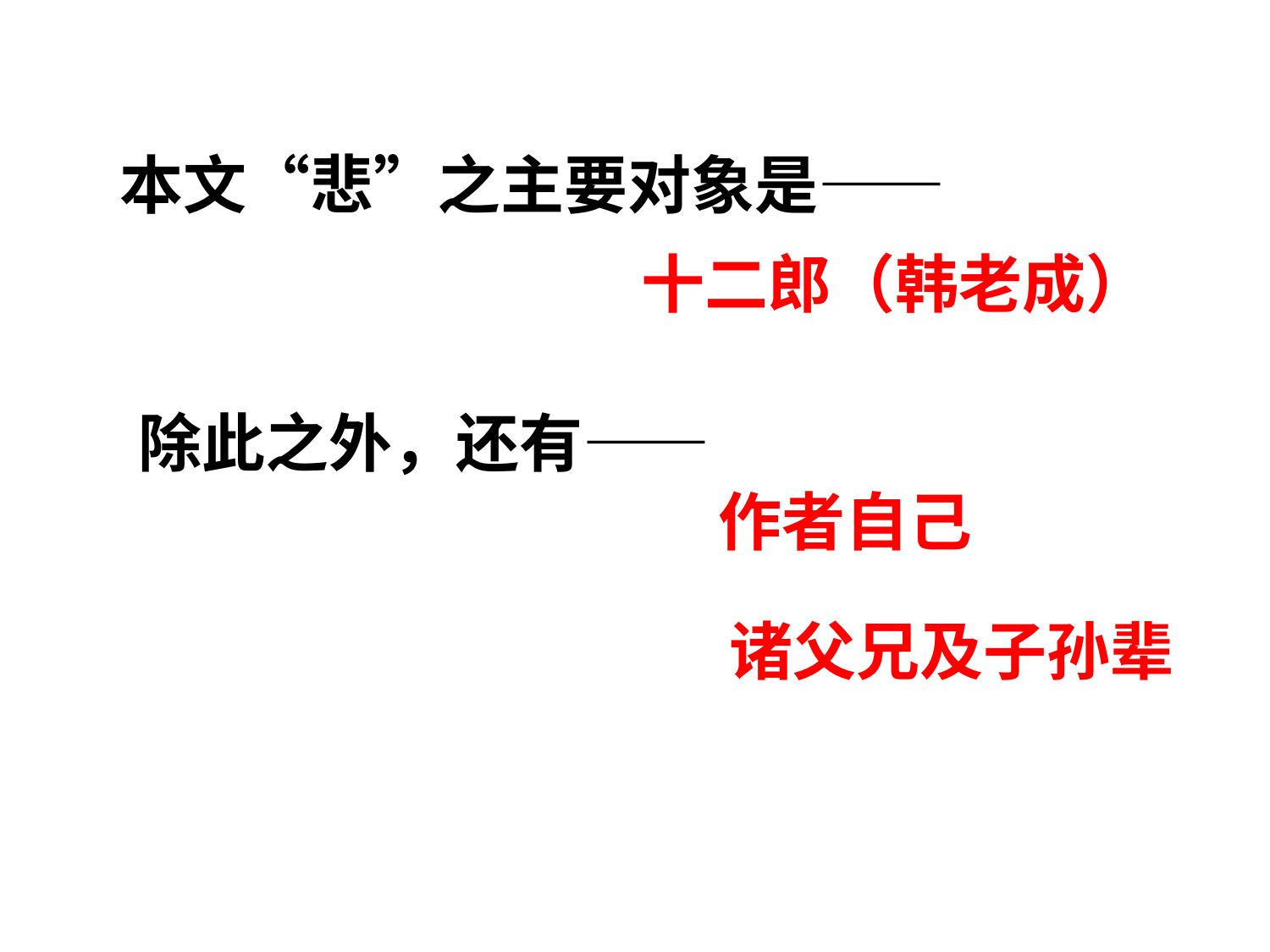

本文“悲”之主要对象是——
十二郎（韩老成）
除此之外，还有——
作者自己
诸父兄及子孙辈